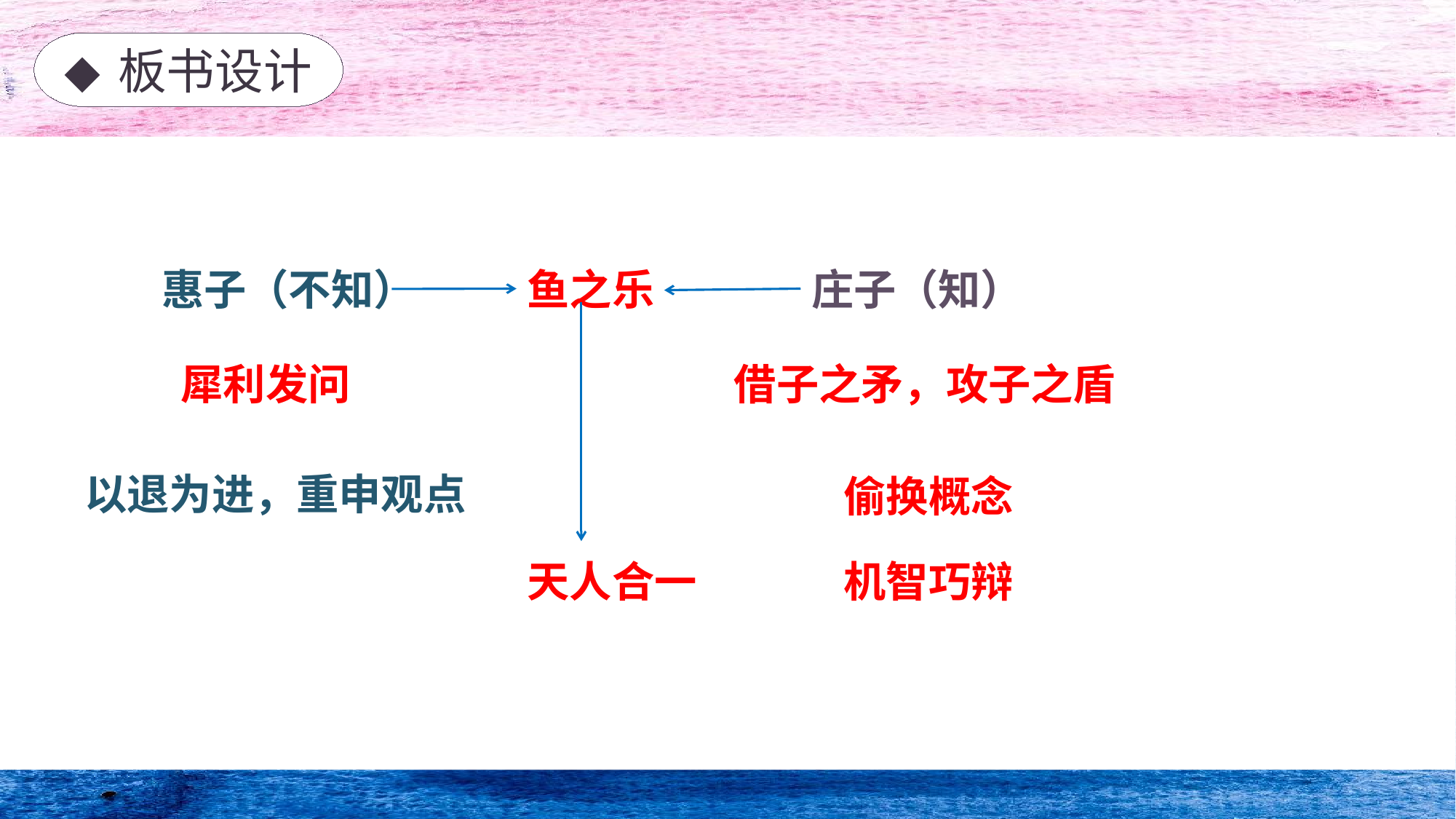

◆ 板书设计
惠子（不知）
鱼之乐
庄子（知）
犀利发问
借子之矛，攻子之盾
以退为进，重申观点
偷换概念
天人合一
机智巧辩